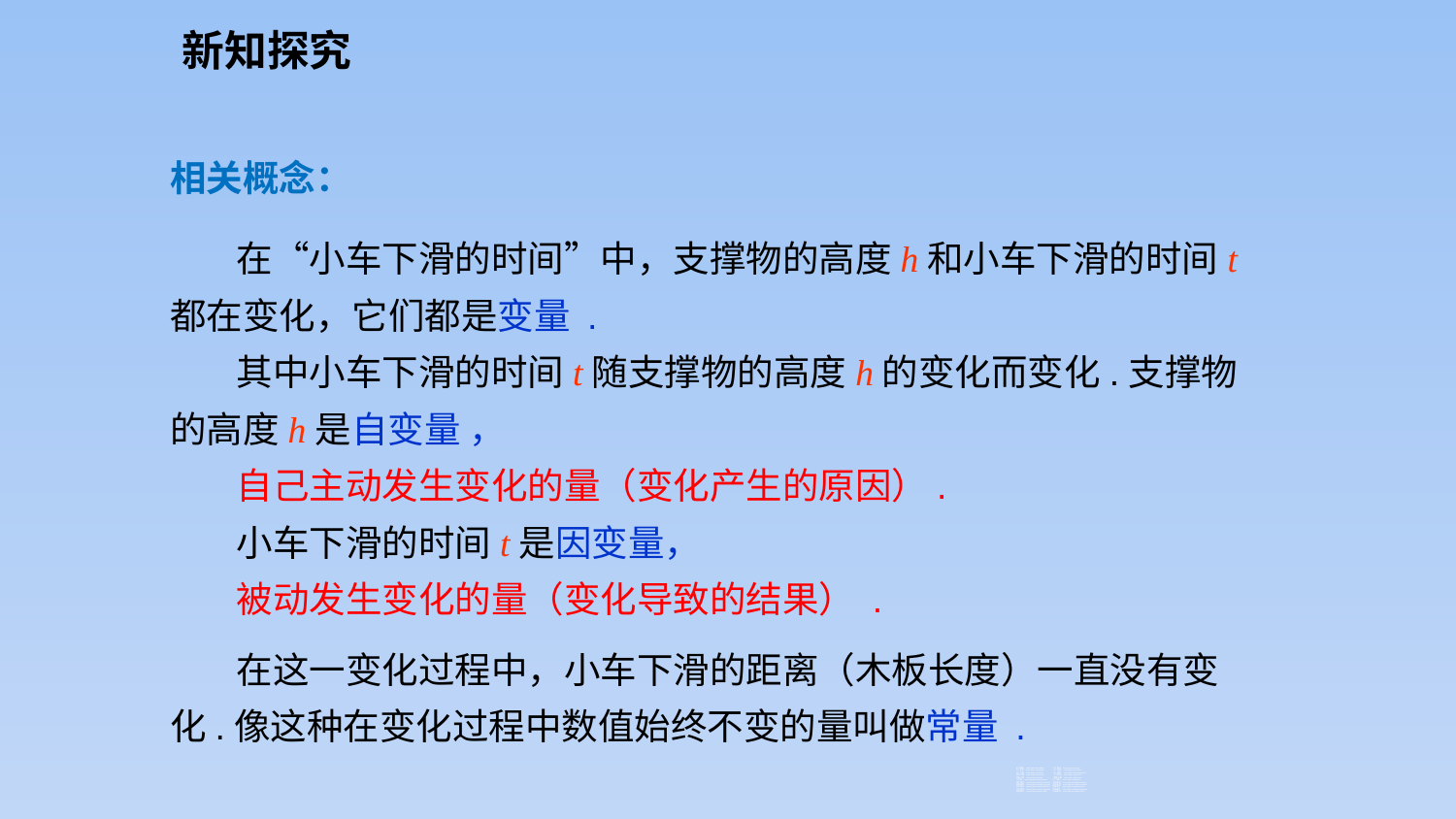

新知探究
相关概念：
       在“小车下滑的时间”中，支撑物的高度h和小车下滑的时间t都在变化，它们都是变量 .
       其中小车下滑的时间t随支撑物的高度h的变化而变化.支撑物的高度h是自变量 ，
       自己主动发生变化的量（变化产生的原因）.
       小车下滑的时间t是因变量，
       被动发生变化的量（变化导致的结果） .
       在这一变化过程中，小车下滑的距离（木板长度）一直没有变化.像这种在变化过程中数值始终不变的量叫做常量 .